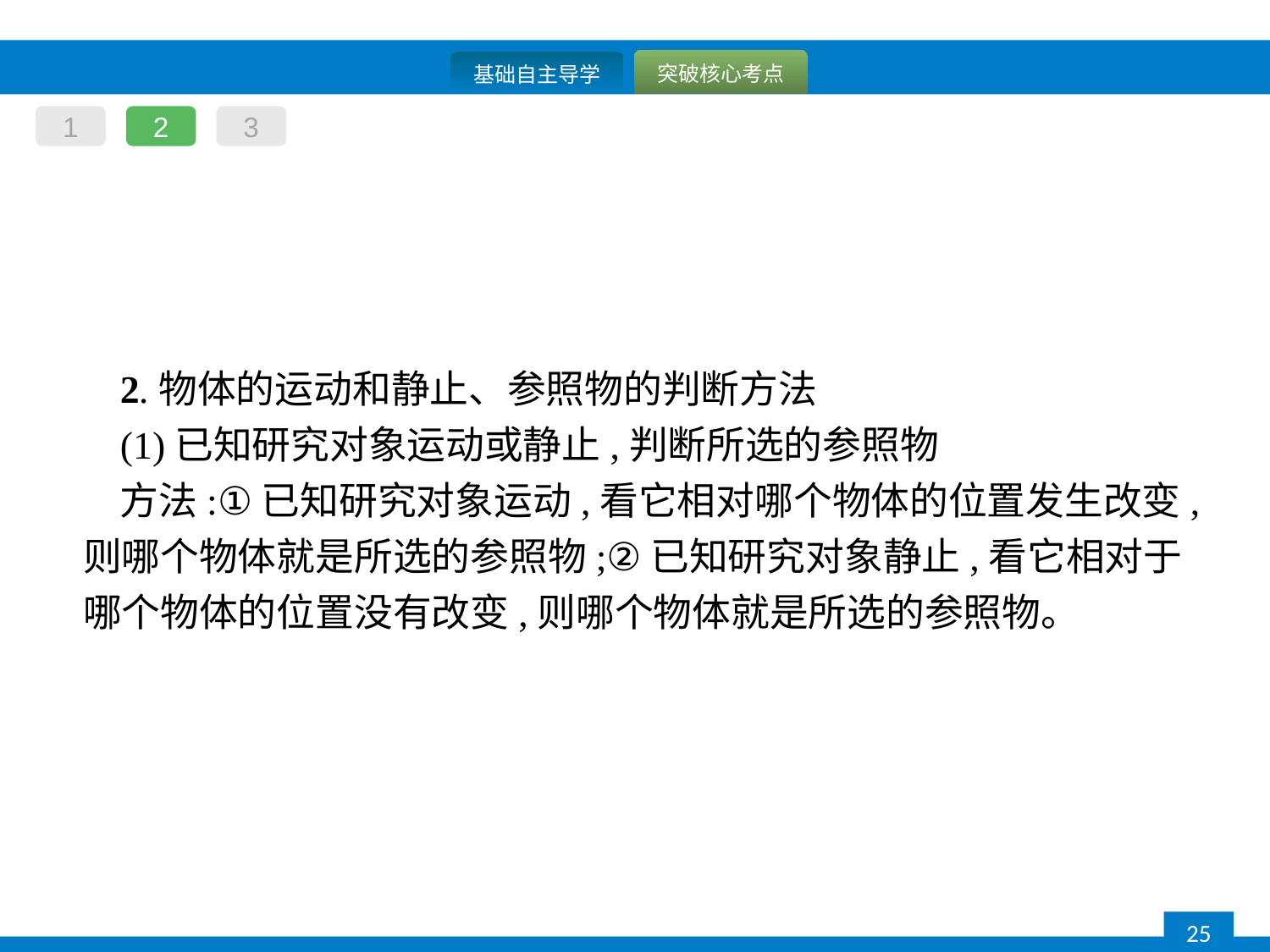

1
2
3
2.物体的运动和静止、参照物的判断方法
(1)已知研究对象运动或静止,判断所选的参照物
方法:①已知研究对象运动,看它相对哪个物体的位置发生改变,则哪个物体就是所选的参照物;②已知研究对象静止,看它相对于哪个物体的位置没有改变,则哪个物体就是所选的参照物。